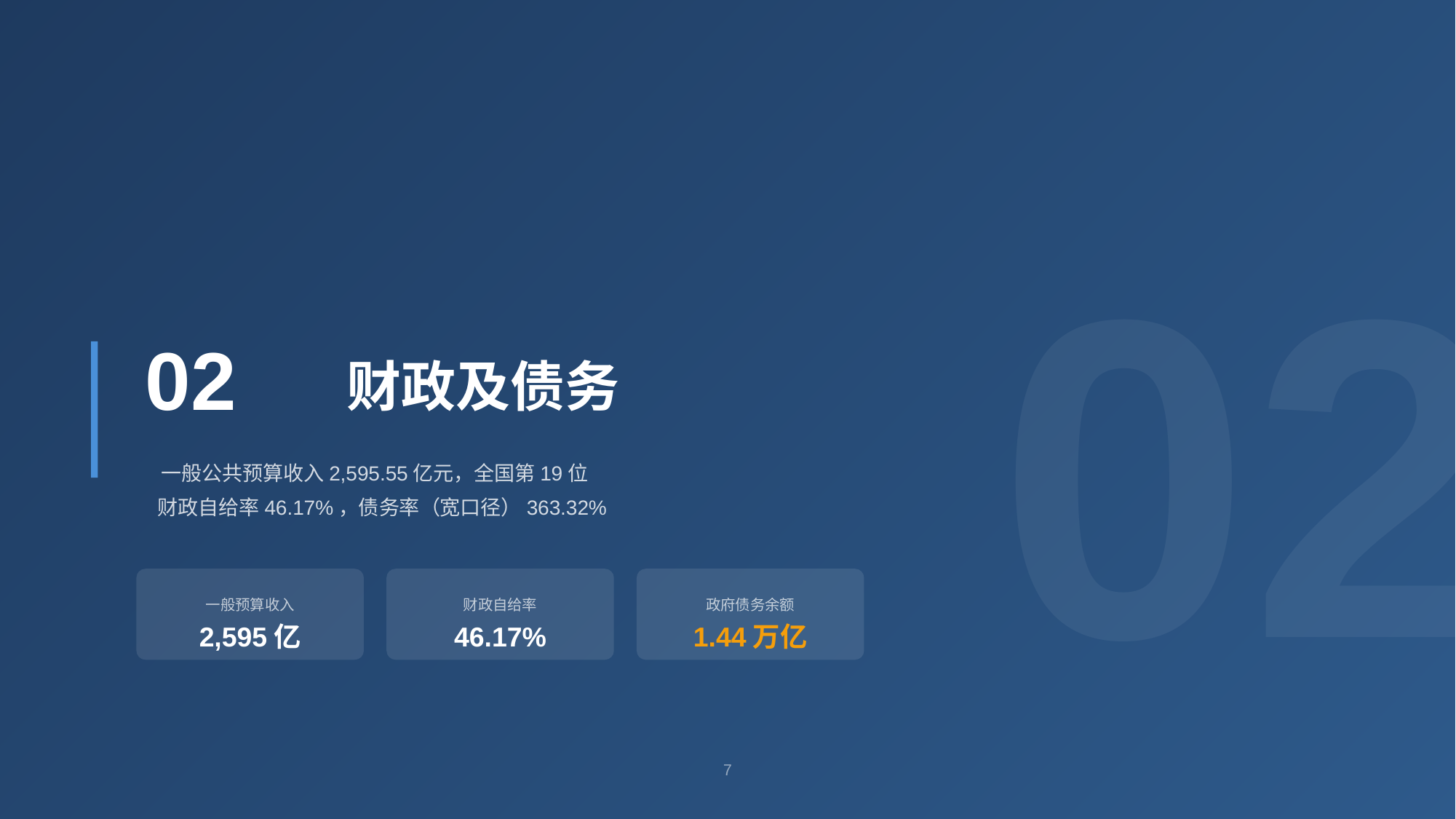

02
02

财政及债务
一般公共预算收入2,595.55亿元，全国第19位
财政自给率46.17%，债务率（宽口径）363.32%

一般预算收入
2,595亿

财政自给率
46.17%

政府债务余额
1.44万亿
7